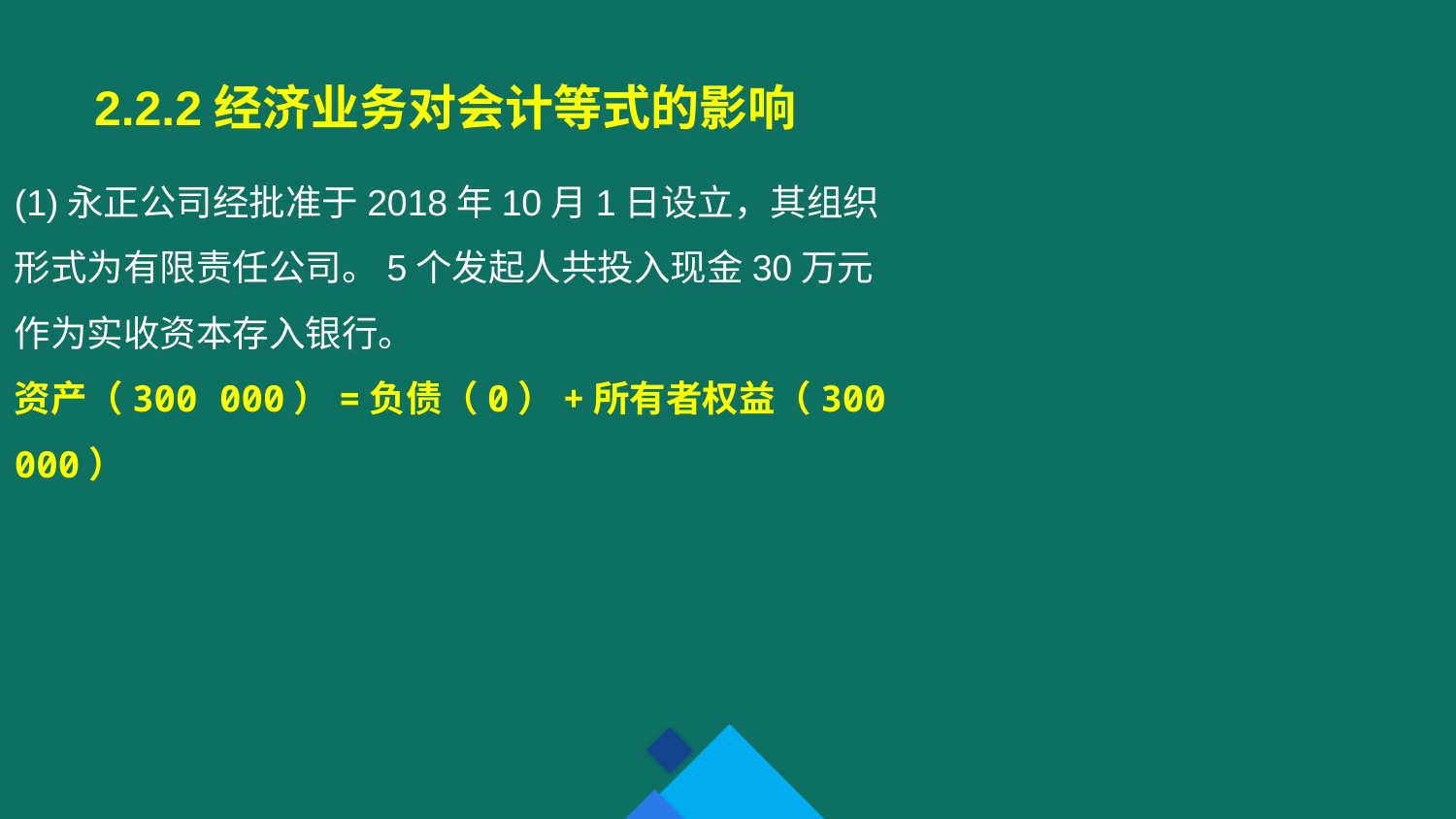

2.2.2经济业务对会计等式的影响
(1)永正公司经批准于2018年10月1日设立，其组织形式为有限责任公司。5个发起人共投入现金30万元作为实收资本存入银行。
资产（300 000）=负债（0）+所有者权益（300 000）